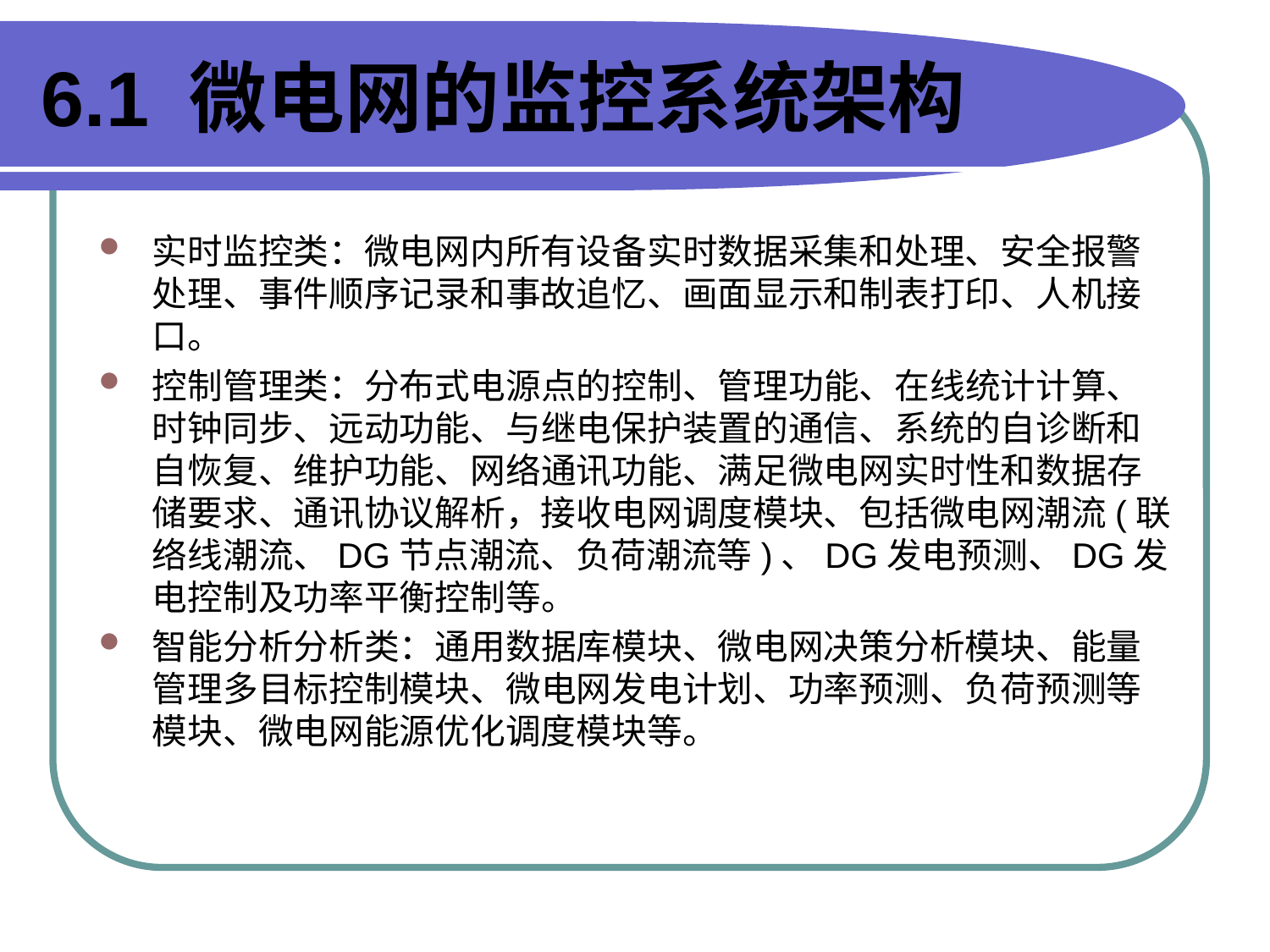

# 6.1 微电网的监控系统架构
实时监控类：微电网内所有设备实时数据采集和处理、安全报警处理、事件顺序记录和事故追忆、画面显示和制表打印、人机接口。
控制管理类：分布式电源点的控制、管理功能、在线统计计算、时钟同步、远动功能、与继电保护装置的通信、系统的自诊断和自恢复、维护功能、网络通讯功能、满足微电网实时性和数据存储要求、通讯协议解析，接收电网调度模块、包括微电网潮流(联络线潮流、DG节点潮流、负荷潮流等)、DG发电预测、DG发电控制及功率平衡控制等。
智能分析分析类：通用数据库模块、微电网决策分析模块、能量管理多目标控制模块、微电网发电计划、功率预测、负荷预测等模块、微电网能源优化调度模块等。
94